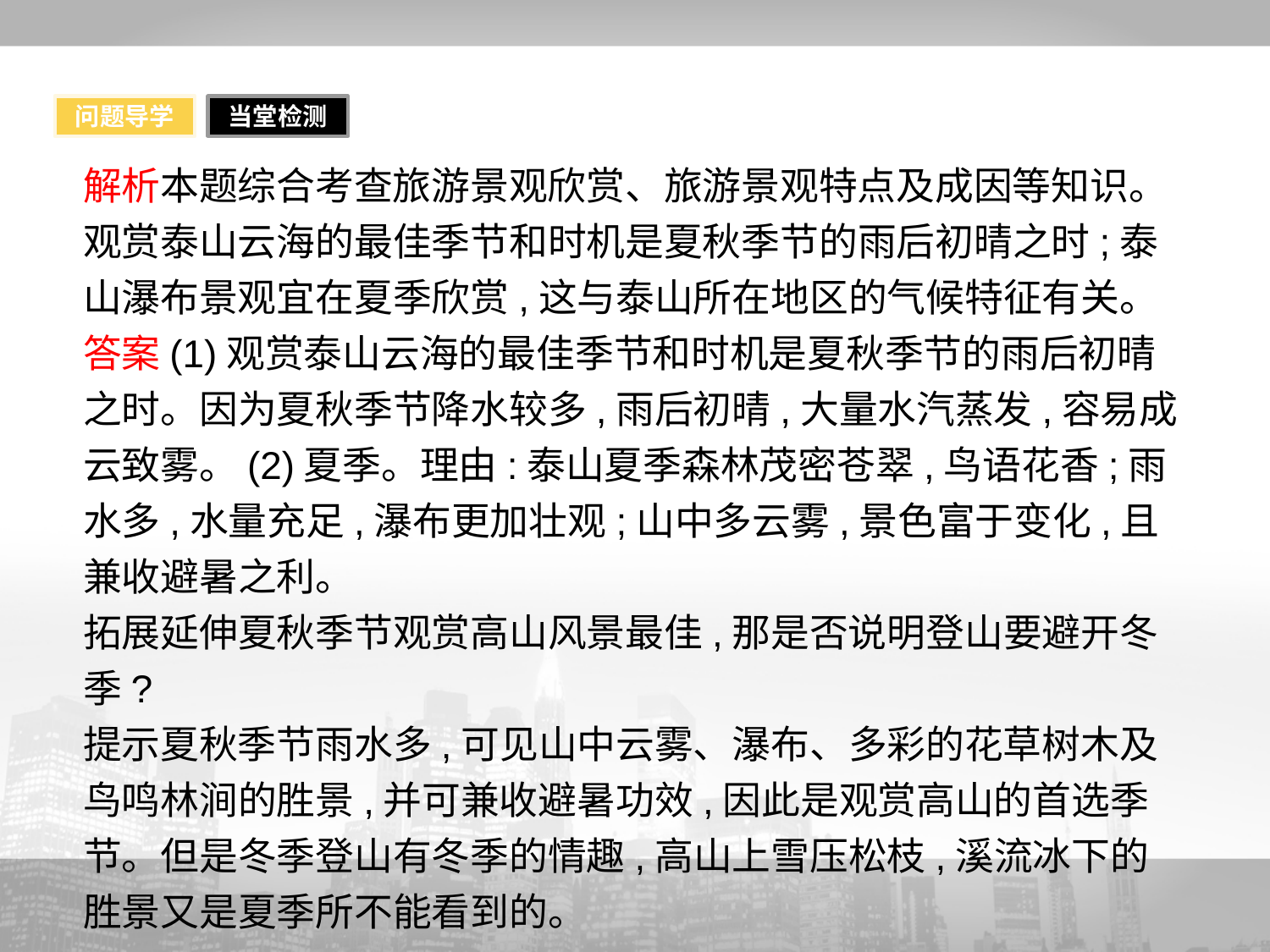

问题导学
当堂检测
解析本题综合考查旅游景观欣赏、旅游景观特点及成因等知识。观赏泰山云海的最佳季节和时机是夏秋季节的雨后初晴之时;泰山瀑布景观宜在夏季欣赏,这与泰山所在地区的气候特征有关。
答案(1)观赏泰山云海的最佳季节和时机是夏秋季节的雨后初晴之时。因为夏秋季节降水较多,雨后初晴,大量水汽蒸发,容易成云致雾。(2)夏季。理由:泰山夏季森林茂密苍翠,鸟语花香;雨水多,水量充足,瀑布更加壮观;山中多云雾,景色富于变化,且兼收避暑之利。
拓展延伸夏秋季节观赏高山风景最佳,那是否说明登山要避开冬季?
提示夏秋季节雨水多,可见山中云雾、瀑布、多彩的花草树木及鸟鸣林涧的胜景,并可兼收避暑功效,因此是观赏高山的首选季节。但是冬季登山有冬季的情趣,高山上雪压松枝,溪流冰下的胜景又是夏季所不能看到的。